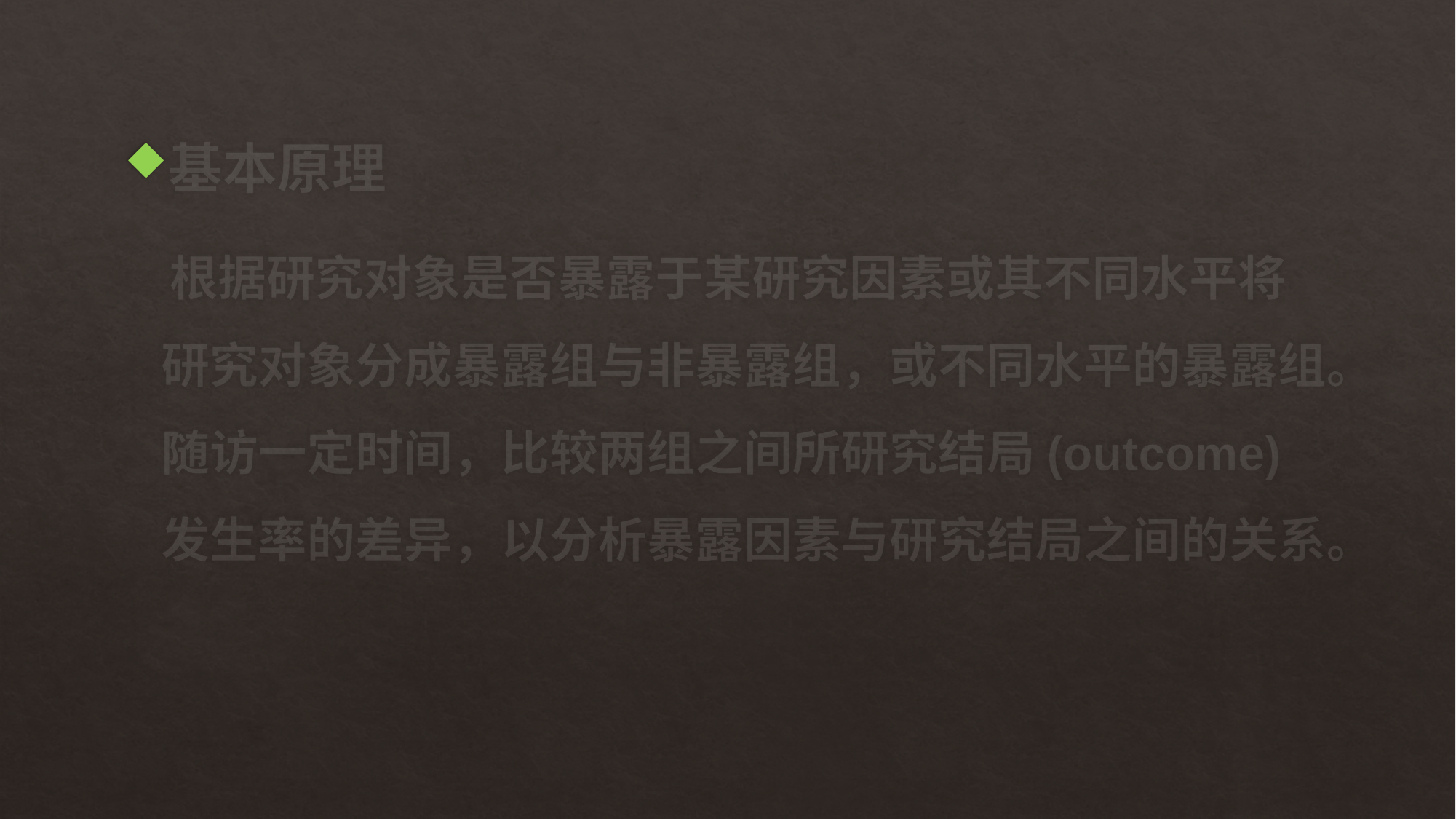

基本原理
   根据研究对象是否暴露于某研究因素或其不同水平将研究对象分成暴露组与非暴露组，或不同水平的暴露组。随访一定时间，比较两组之间所研究结局(outcome)发生率的差异，以分析暴露因素与研究结局之间的关系。